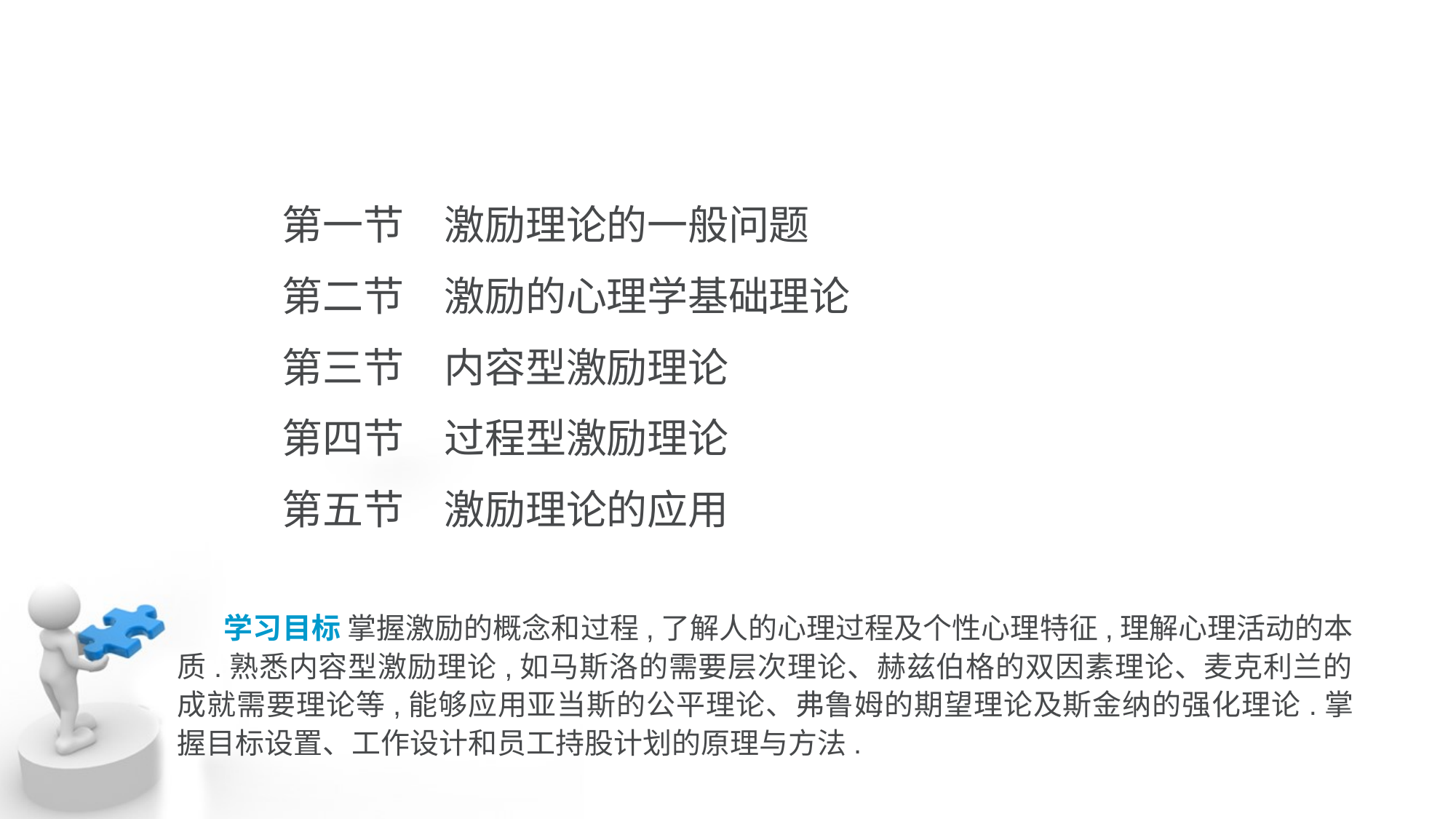

第一节　激励理论的一般问题
	第二节　激励的心理学基础理论
	第三节　内容型激励理论
	第四节　过程型激励理论
	第五节　激励理论的应用

      学习目标 掌握激励的概念和过程,了解人的心理过程及个性心理特征,理解心理活动的本质.熟悉内容型激励理论,如马斯洛的需要层次理论、赫兹伯格的双因素理论、麦克利兰的成就需要理论等,能够应用亚当斯的公平理论、弗鲁姆的期望理论及斯金纳的强化理论.掌握目标设置、工作设计和员工持股计划的原理与方法.